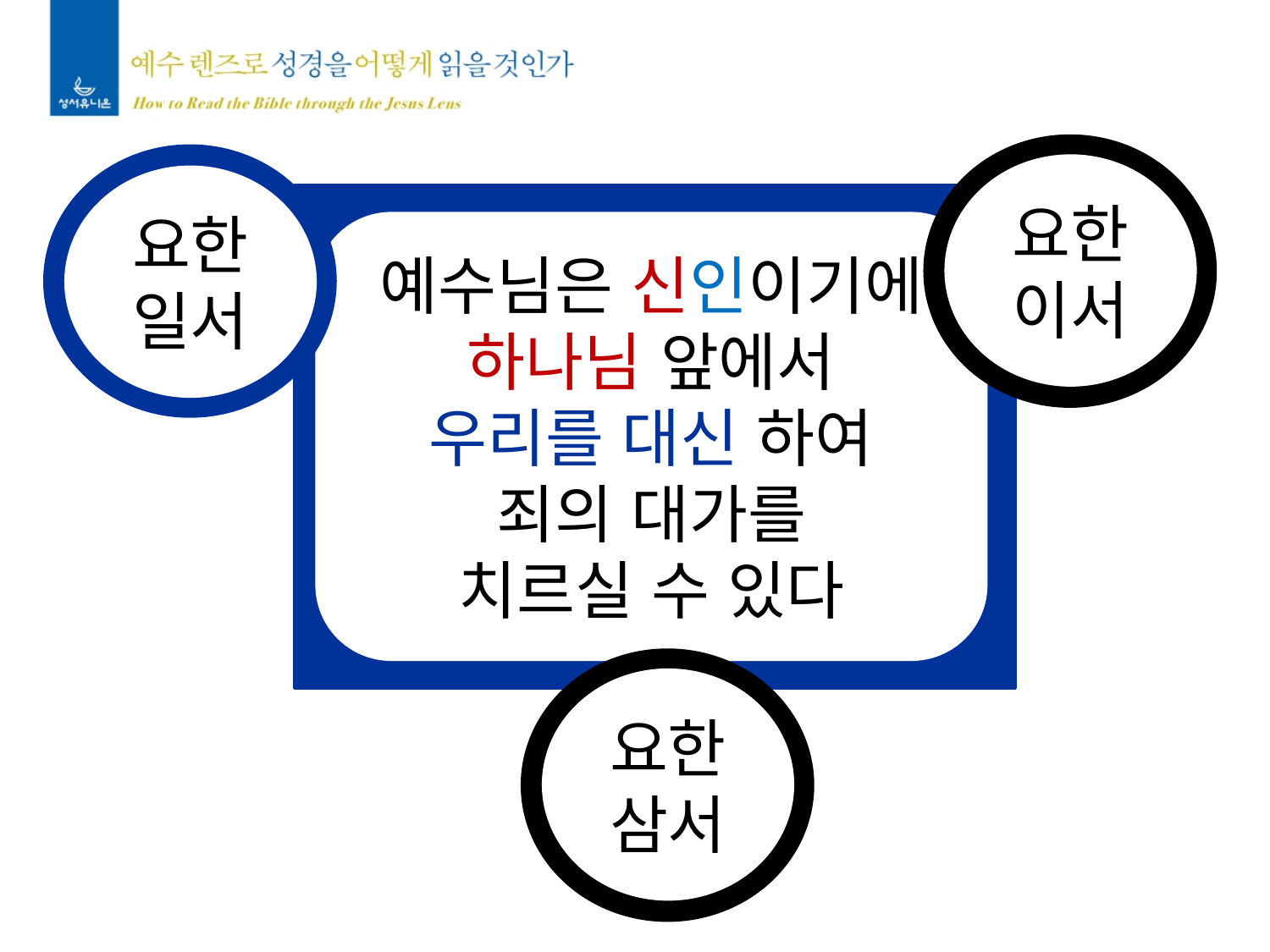

요한
이서
요한
일서

예수님은 신인이기에
하나님 앞에서
우리를 대신 하여
죄의 대가를
치르실 수 있다

요한
삼서